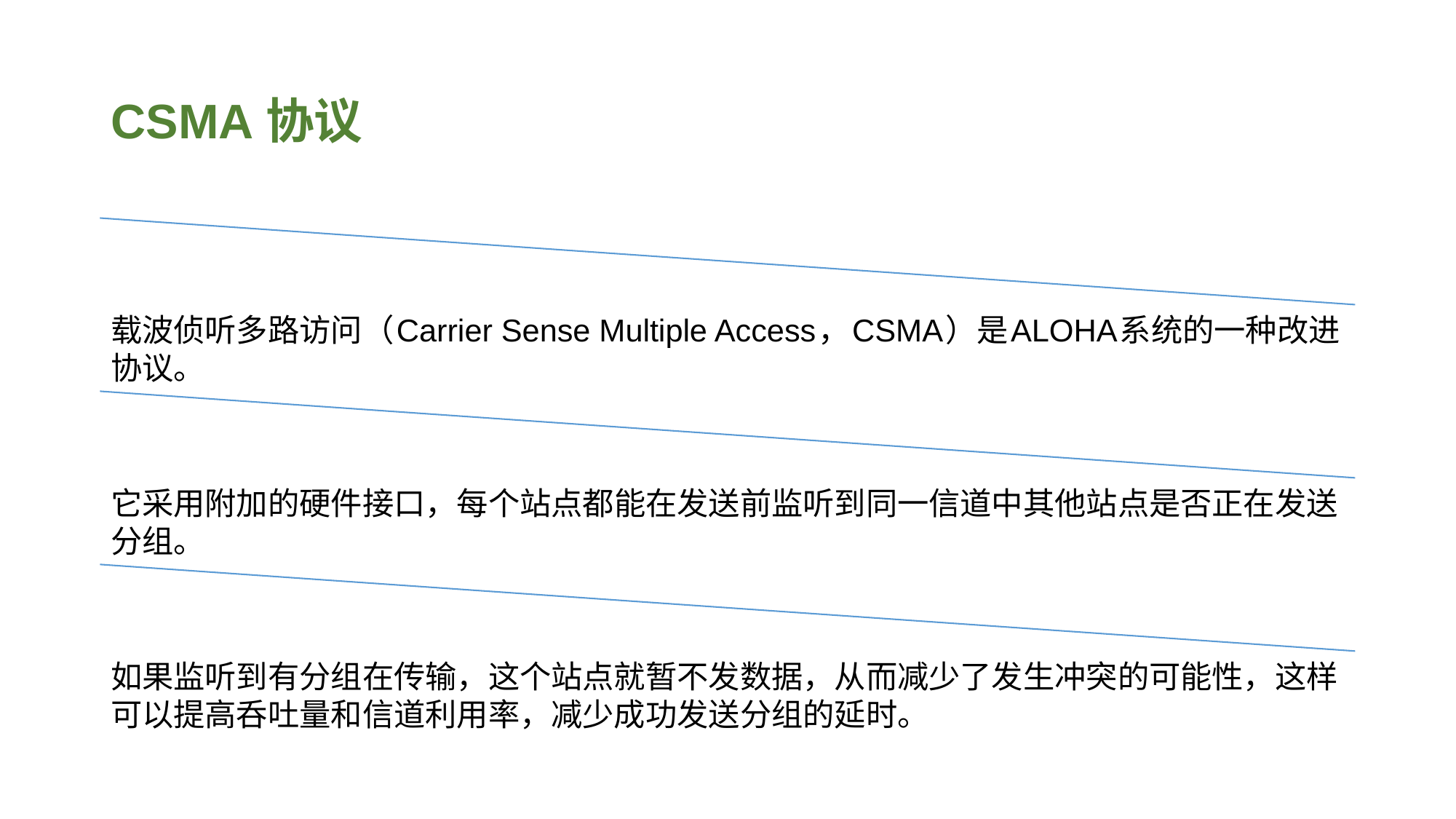

# CSMA协议
载波侦听多路访问（Carrier Sense Multiple Access，CSMA）是ALOHA系统的一种改进协议。
它采用附加的硬件接口，每个站点都能在发送前监听到同一信道中其他站点是否正在发送分组。
如果监听到有分组在传输，这个站点就暂不发数据，从而减少了发生冲突的可能性，这样可以提高呑吐量和信道利用率，减少成功发送分组的延时。